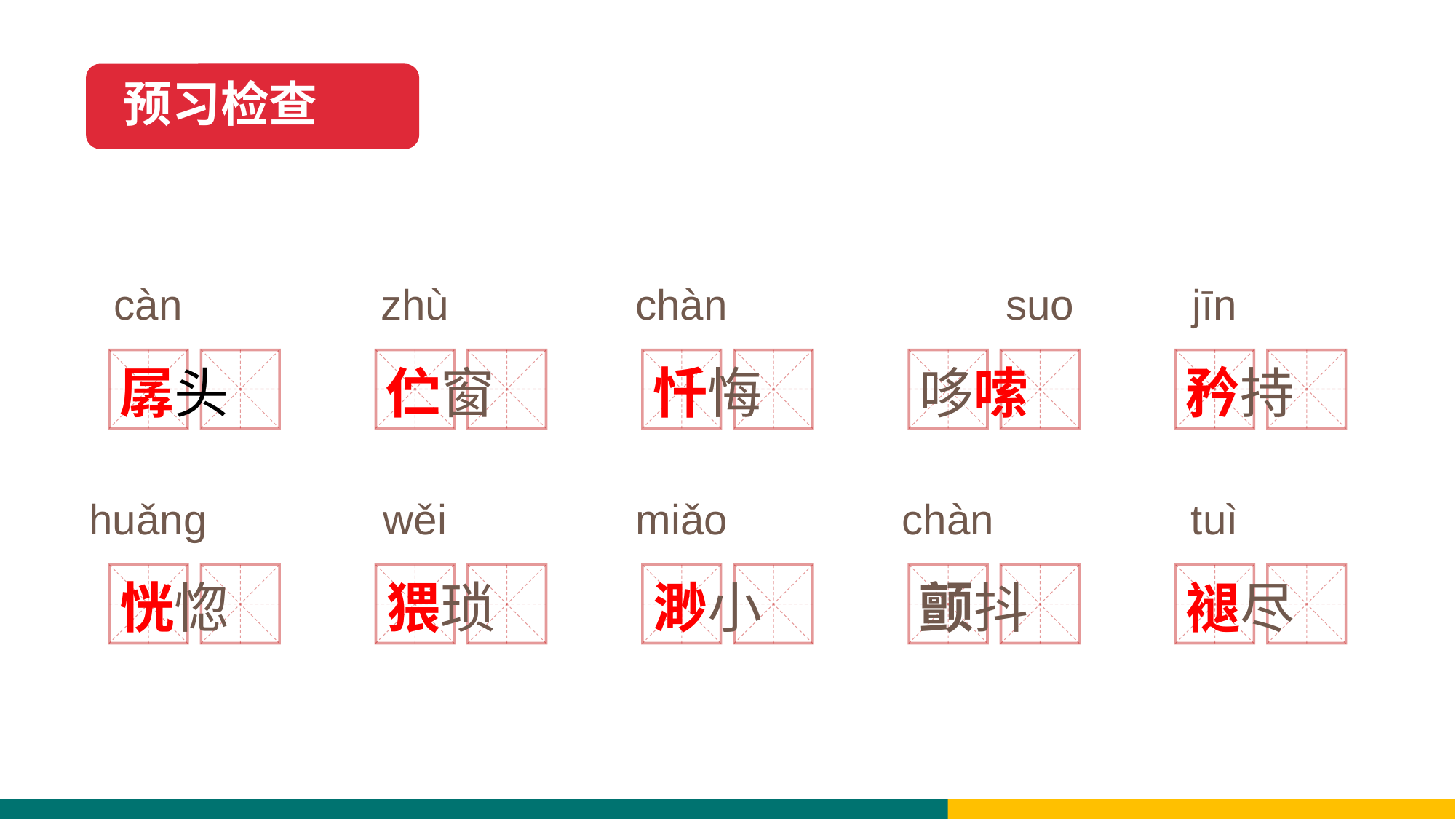

预习检查
càn
zhù
chàn
suo
jīn

孱头
伫窗
忏悔
哆嗦
矜持
huǎng
wěi
miǎo
chàn
tuì

恍惚
猥琐
渺小
颤抖
褪尽